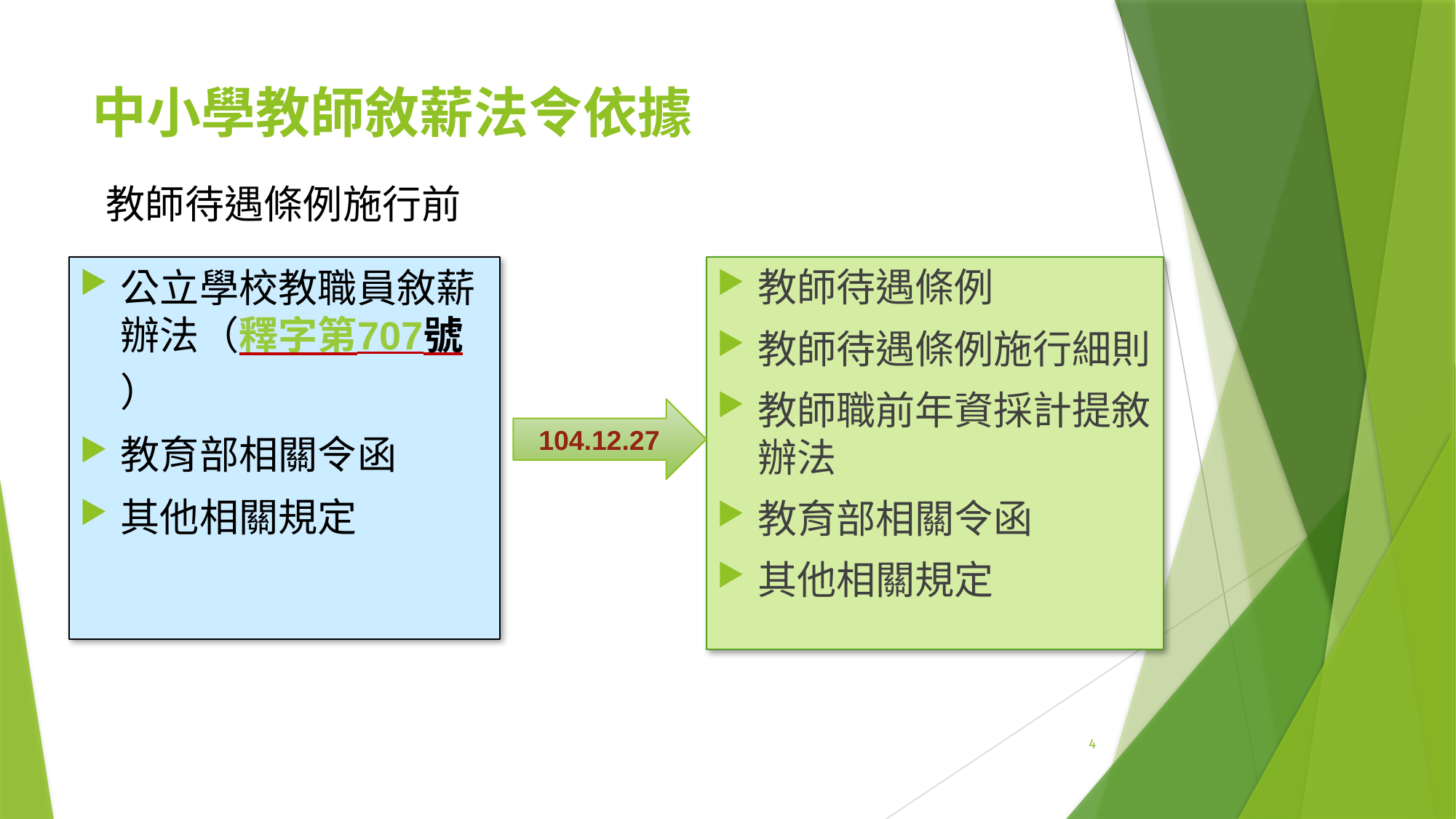

# 中小學教師敘薪法令依據
教師待遇條例施行前
公立學校教職員敘薪辦法（釋字第707號）
教育部相關令函
其他相關規定
教師待遇條例
教師待遇條例施行細則
教師職前年資採計提敘辦法
教育部相關令函
其他相關規定

104.12.27
4